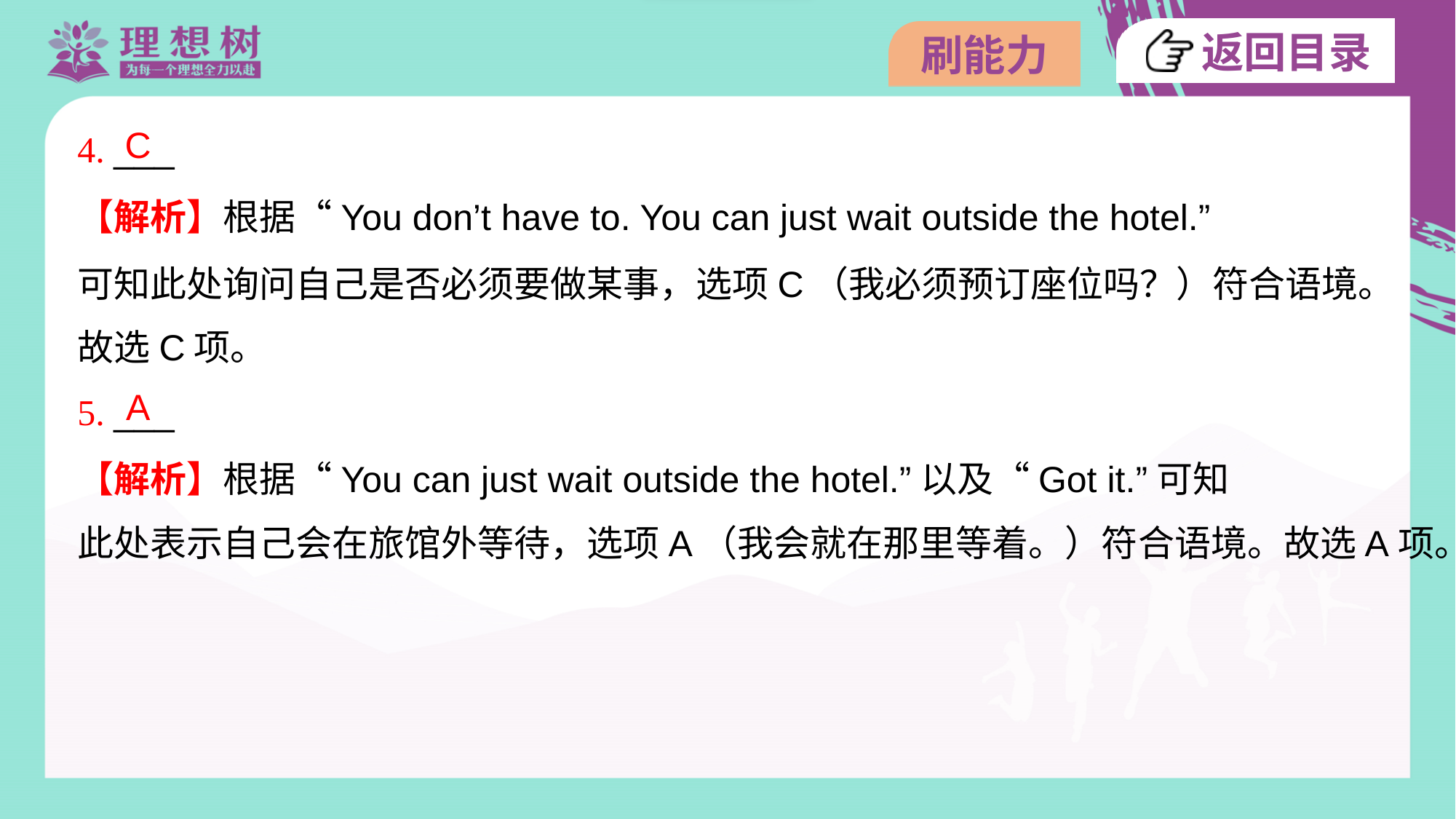

C
4. ___
【解析】根据“You don’t have to. You can just wait outside the hotel.”
可知此处询问自己是否必须要做某事，选项C（我必须预订座位吗？）符合语境。
故选C项。
A
5. ___
【解析】根据“You can just wait outside the hotel.”以及“Got it.”可知
此处表示自己会在旅馆外等待，选项A（我会就在那里等着。）符合语境。故选A项。